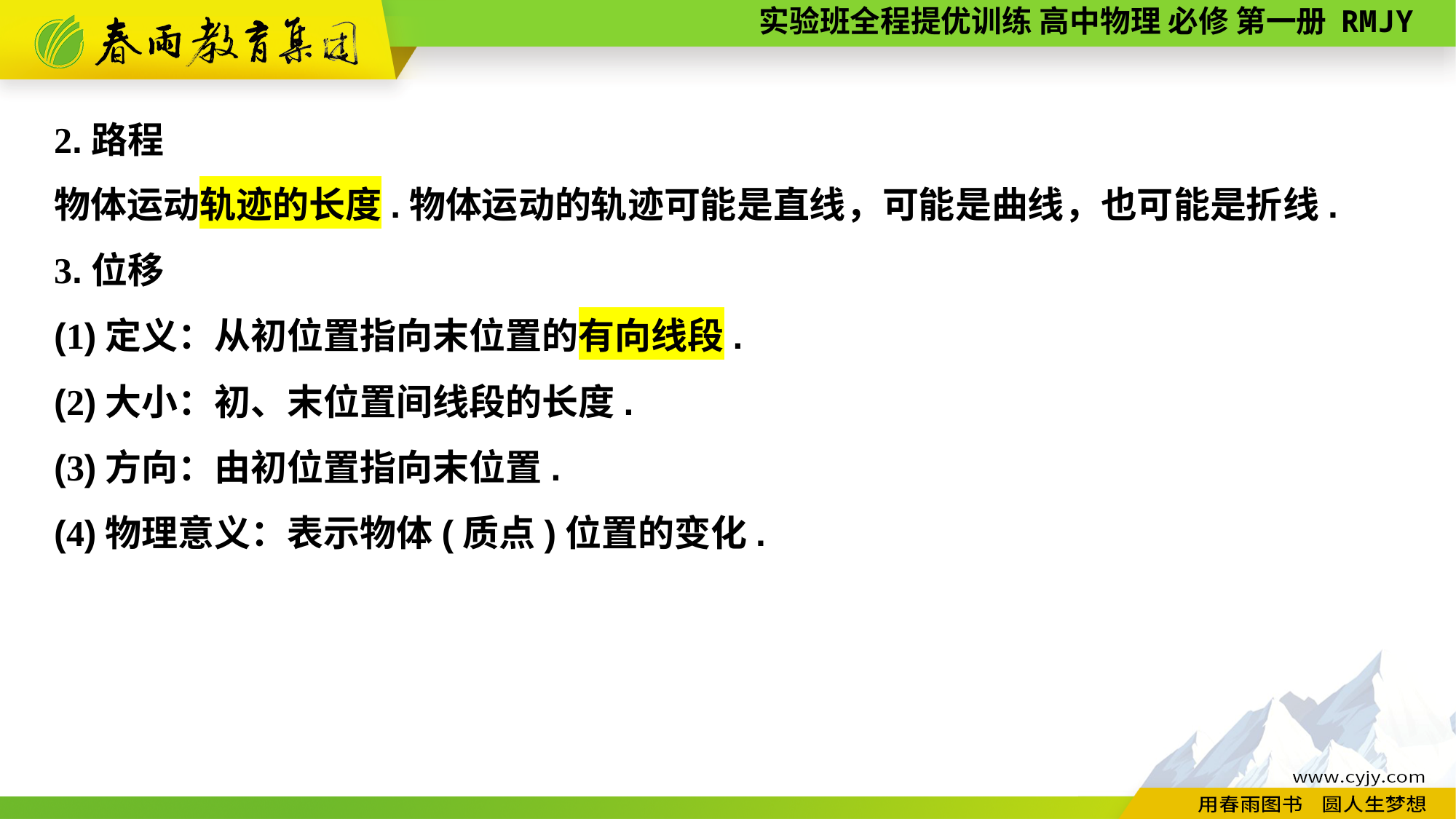

2.路程
物体运动轨迹的长度.物体运动的轨迹可能是直线，可能是曲线，也可能是折线.
3.位移
(1)定义：从初位置指向末位置的有向线段.
(2)大小：初、末位置间线段的长度.
(3)方向：由初位置指向末位置.
(4)物理意义：表示物体(质点)位置的变化.